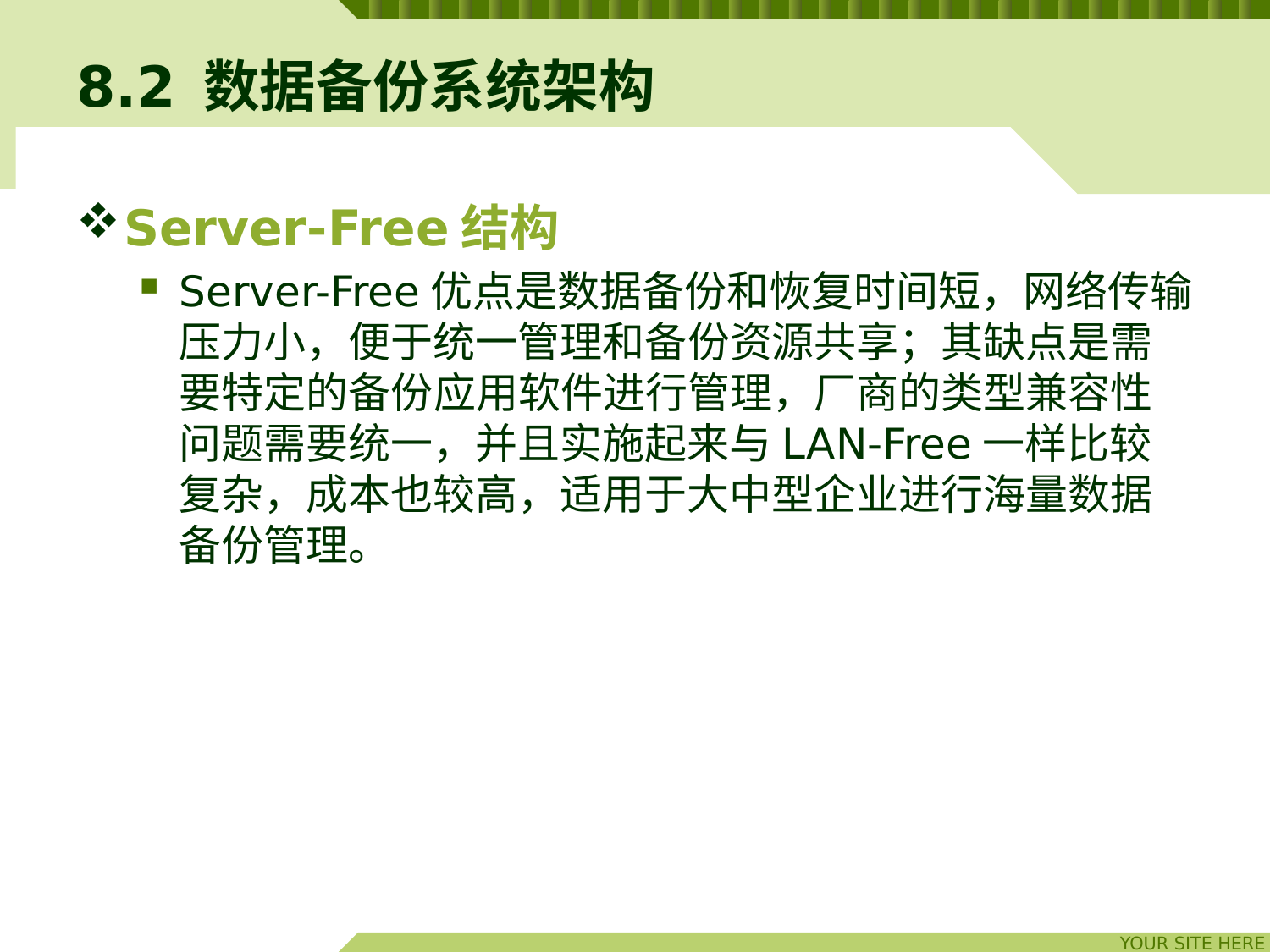

# 8.2	数据备份系统架构
Server-Free结构
Server-Free优点是数据备份和恢复时间短，网络传输压力小，便于统一管理和备份资源共享；其缺点是需要特定的备份应用软件进行管理，厂商的类型兼容性问题需要统一，并且实施起来与LAN-Free一样比较复杂，成本也较高，适用于大中型企业进行海量数据备份管理。